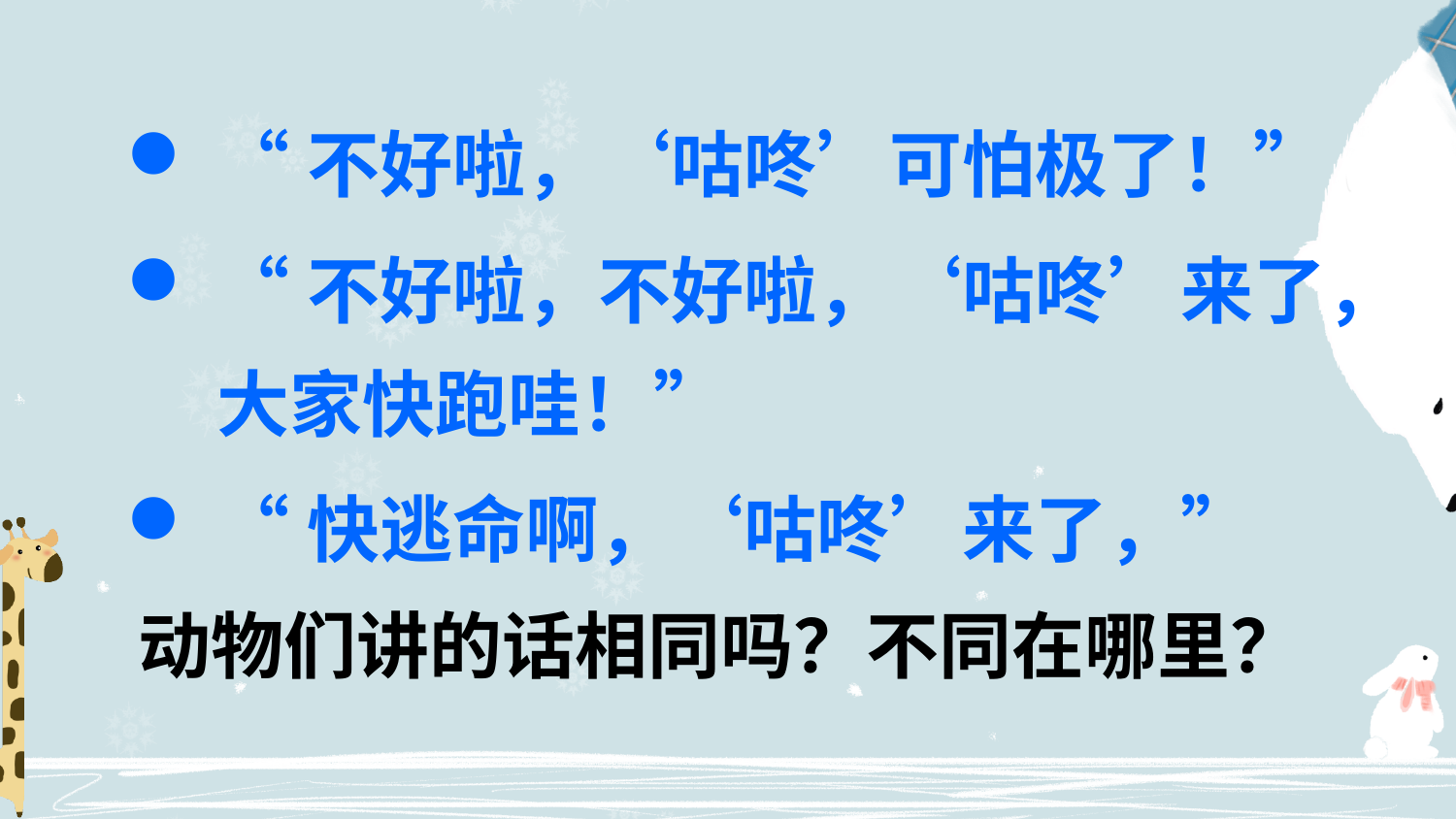

“不好啦，‘咕咚’可怕极了！”
“不好啦，不好啦，‘咕咚’来了，大家快跑哇！”
“快逃命啊，‘咕咚’来了，”
动物们讲的话相同吗？不同在哪里？